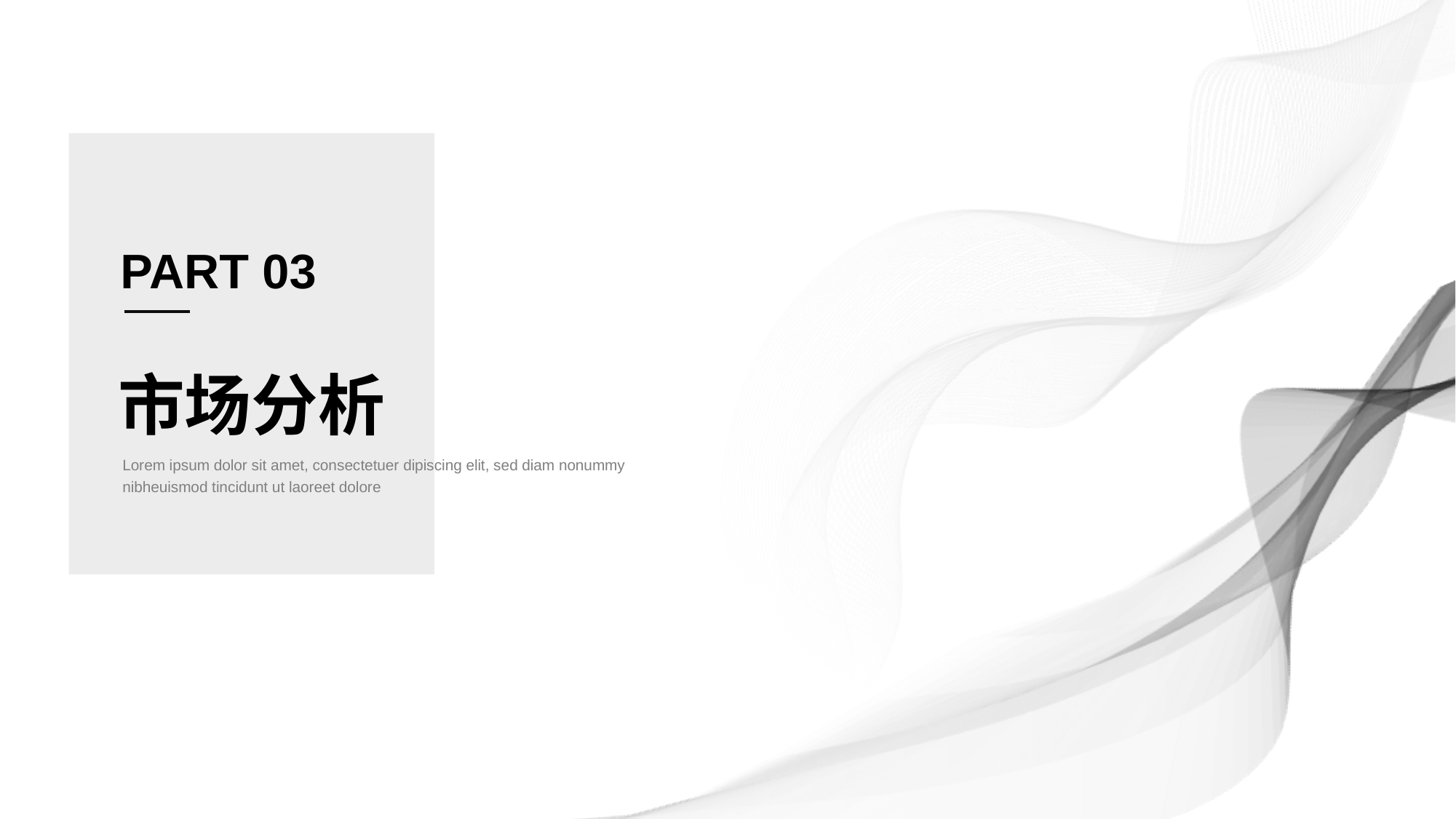

PART 03
市场分析
Lorem ipsum dolor sit amet, consectetuer dipiscing elit, sed diam nonummy
nibheuismod tincidunt ut laoreet dolore